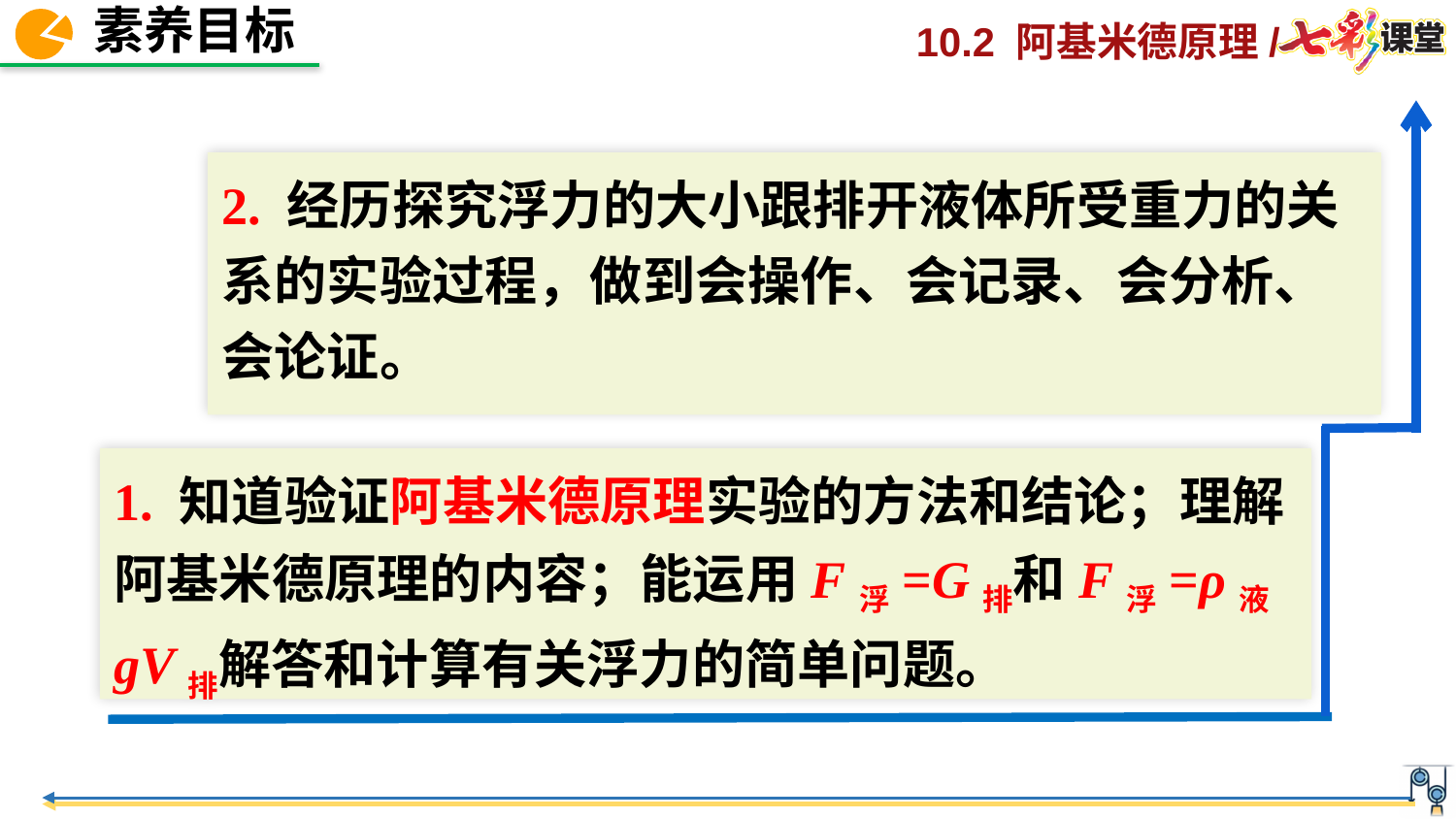

2. 经历探究浮力的大小跟排开液体所受重力的关系的实验过程，做到会操作、会记录、会分析、会论证。
1. 知道验证阿基米德原理实验的方法和结论；理解阿基米德原理的内容；能运用F浮=G排和F浮=ρ液gV排解答和计算有关浮力的简单问题。